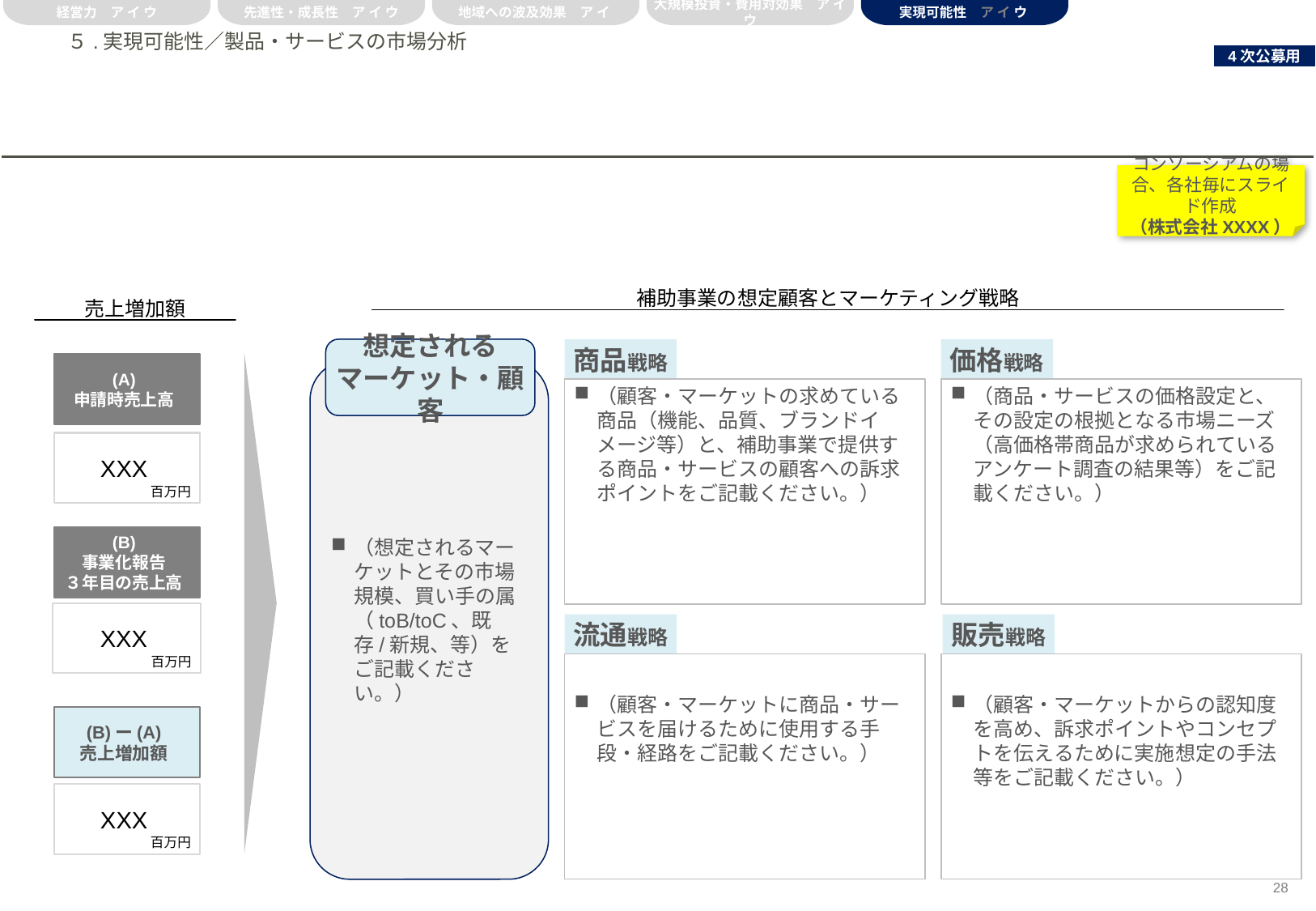

経営力　ア イ ウ
先進性・成長性　ア イ ウ
地域への波及効果　ア イ
大規模投資・費用対効果　ア イ ウ
実現可能性　ア イ ウ
# ５.実現可能性／製品・サービスの市場分析

コンソーシアムの場合、各社毎にスライド作成
（株式会社XXXX）
補助事業の想定顧客とマーケティング戦略
売上増加額
想定される
マーケット・顧客
商品戦略
価格戦略
(A)
申請時売上高
（想定されるマーケットとその市場規模、買い手の属（toB/toC、既存/新規、等）をご記載ください。）
（顧客・マーケットの求めている商品（機能、品質、ブランドイメージ等）と、補助事業で提供する商品・サービスの顧客への訴求ポイントをご記載ください。）
（商品・サービスの価格設定と、その設定の根拠となる市場ニーズ（高価格帯商品が求められているアンケート調査の結果等）をご記載ください。）
XXX
百万円
(B)
事業化報告
３年目の売上高

XXX
百万円
流通戦略
販売戦略
（顧客・マーケットに商品・サービスを届けるために使用する手段・経路をご記載ください。）
（顧客・マーケットからの認知度を高め、訴求ポイントやコンセプトを伝えるために実施想定の手法等をご記載ください。）
(B)ー(A)
売上増加額
XXX
百万円